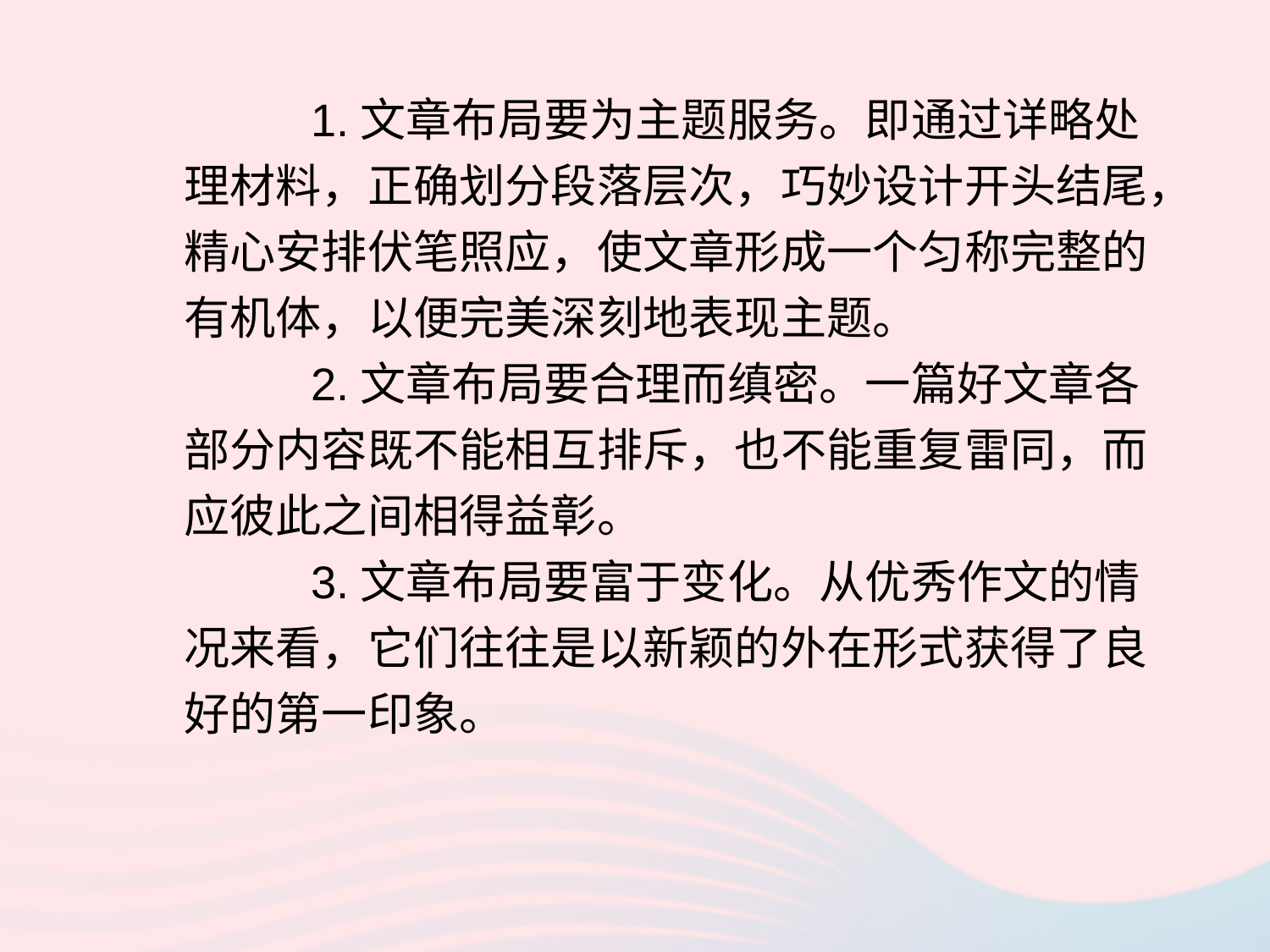

1.文章布局要为主题服务。即通过详略处理材料，正确划分段落层次，巧妙设计开头结尾，精心安排伏笔照应，使文章形成一个匀称完整的有机体，以便完美深刻地表现主题。
	2.文章布局要合理而缜密。一篇好文章各部分内容既不能相互排斥，也不能重复雷同，而应彼此之间相得益彰。
	3.文章布局要富于变化。从优秀作文的情况来看，它们往往是以新颖的外在形式获得了良好的第一印象。